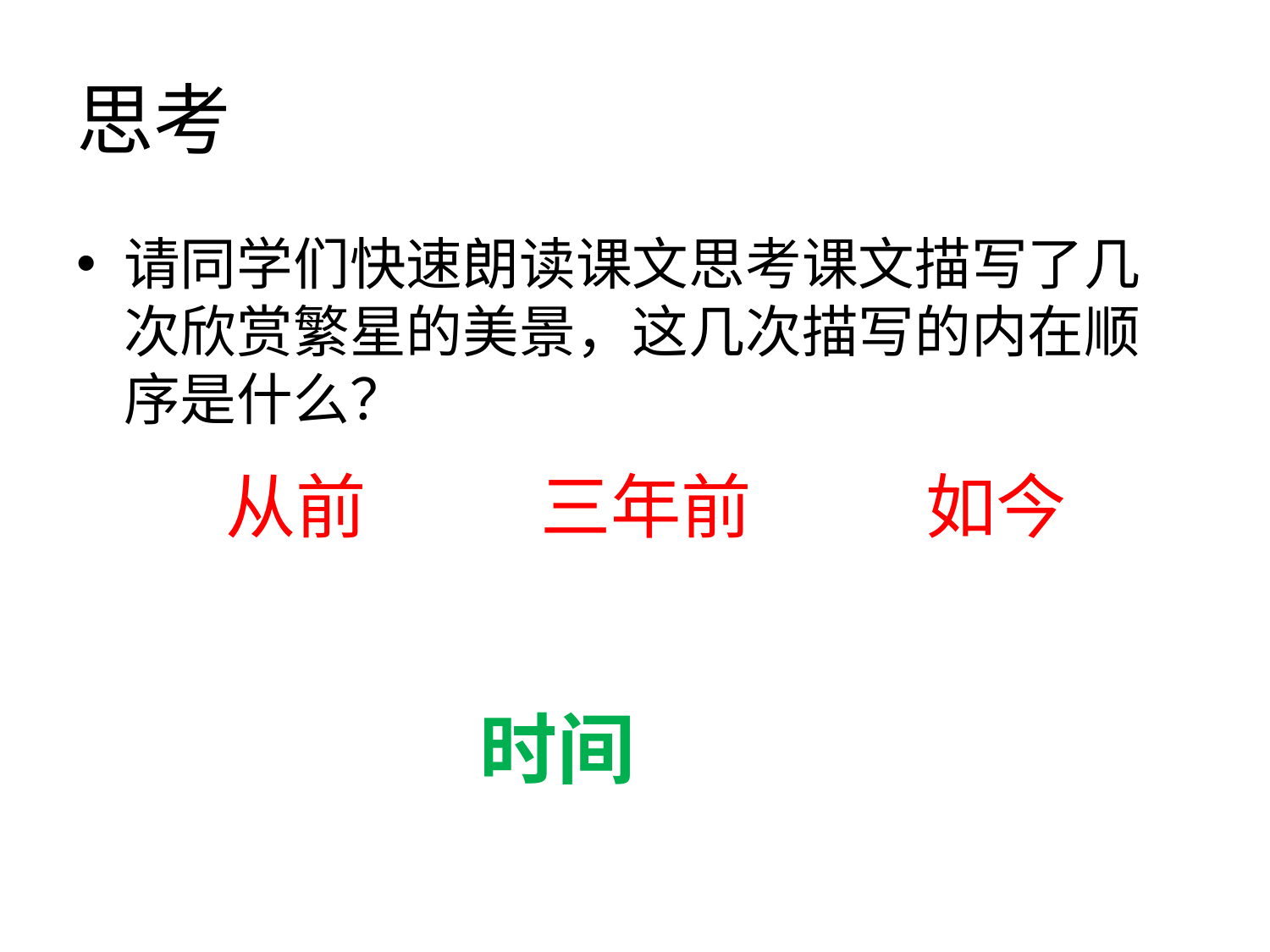

# 思考
请同学们快速朗读课文思考课文描写了几次欣赏繁星的美景，这几次描写的内在顺序是什么？
从前           三年前           如今
时间